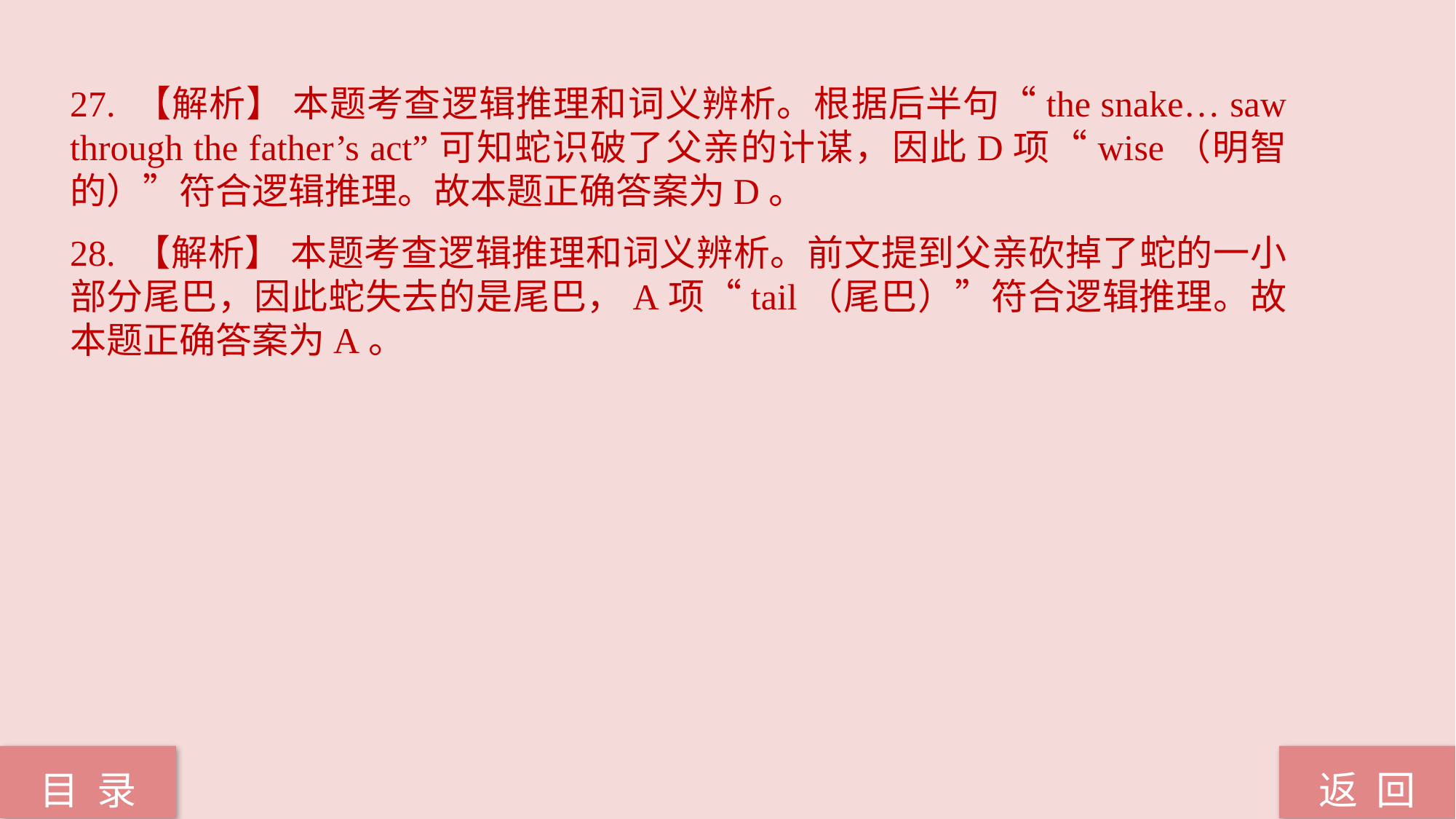

27. 【解析】 本题考查逻辑推理和词义辨析。根据后半句“the snake… saw through the father’s act”可知蛇识破了父亲的计谋，因此D项“wise（明智的）”符合逻辑推理。故本题正确答案为D。
28. 【解析】 本题考查逻辑推理和词义辨析。前文提到父亲砍掉了蛇的一小部分尾巴，因此蛇失去的是尾巴，A项“tail（尾巴）”符合逻辑推理。故本题正确答案为A。
返  回